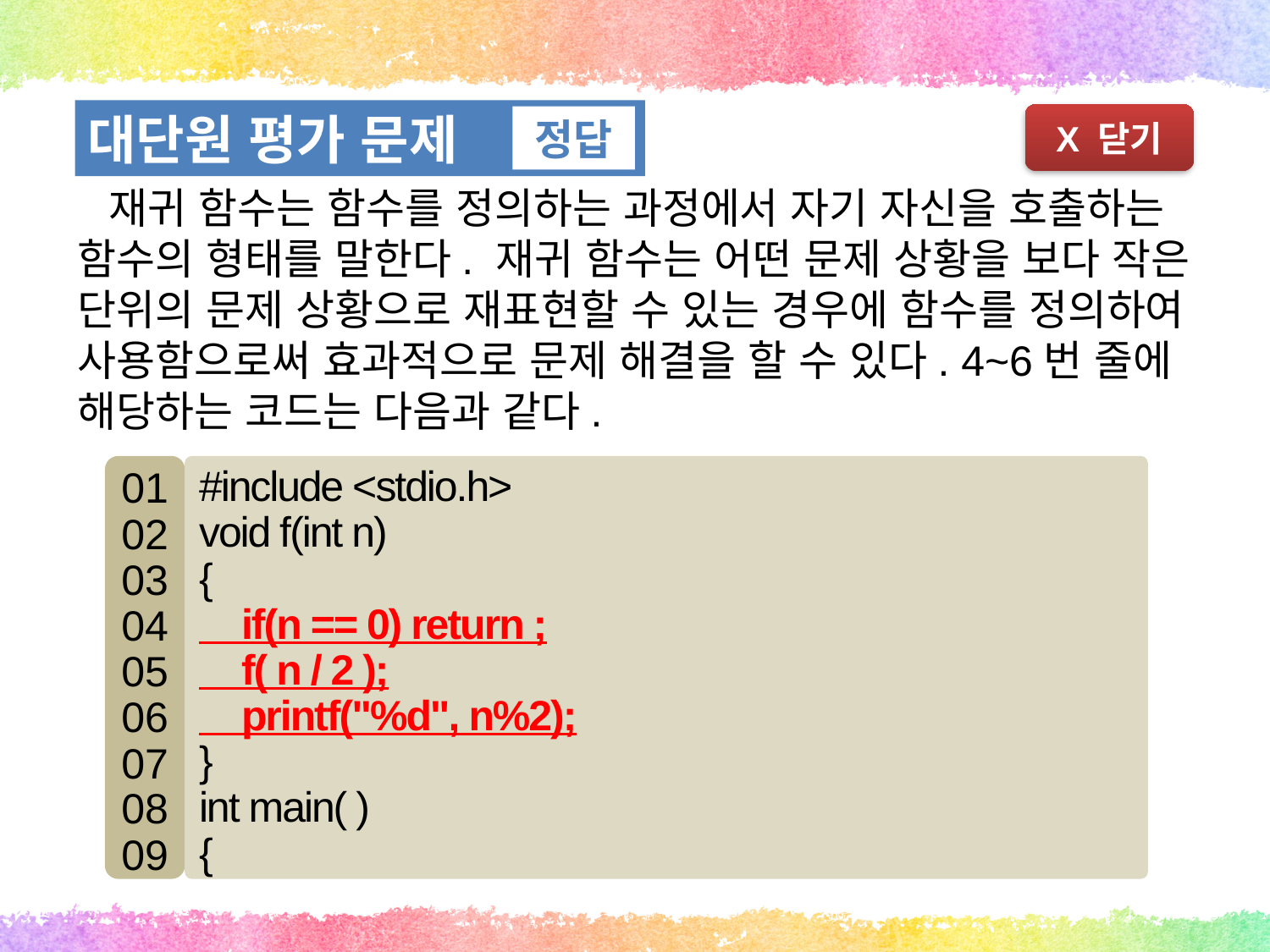

대단원 평가 문제
정답
X 닫기
  재귀 함수는 함수를 정의하는 과정에서 자기 자신을 호출하는 함수의 형태를 말한다. 재귀 함수는 어떤 문제 상황을 보다 작은 단위의 문제 상황으로 재표현할 수 있는 경우에 함수를 정의하여 사용함으로써 효과적으로 문제 해결을 할 수 있다. 4~6번 줄에 해당하는 코드는 다음과 같다.
01
02
03
04
05
06
07
08
09
#include <stdio.h>
void f(int n)
{
    if(n == 0) return ;
    f( n / 2 );
    printf("%d", n%2);
}
int main( )
{